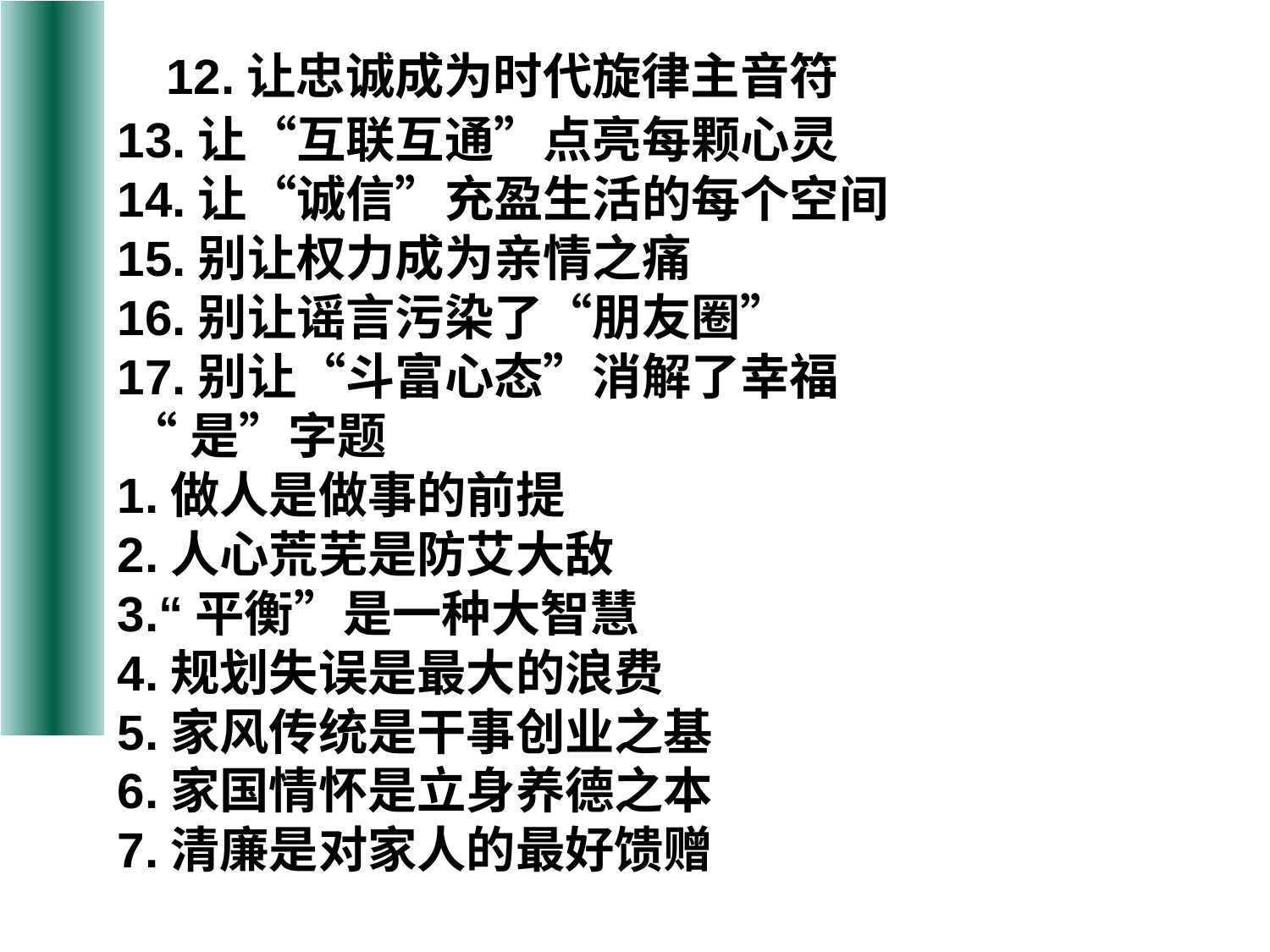

12.让忠诚成为时代旋律主音符
13.让“互联互通”点亮每颗心灵
14.让“诚信”充盈生活的每个空间
15.别让权力成为亲情之痛
16.别让谣言污染了“朋友圈”
17.别让“斗富心态”消解了幸福
 “是”字题
1.做人是做事的前提
2.人心荒芜是防艾大敌
3.“平衡”是一种大智慧
4.规划失误是最大的浪费
5.家风传统是干事创业之基
6.家国情怀是立身养德之本
7.清廉是对家人的最好馈赠